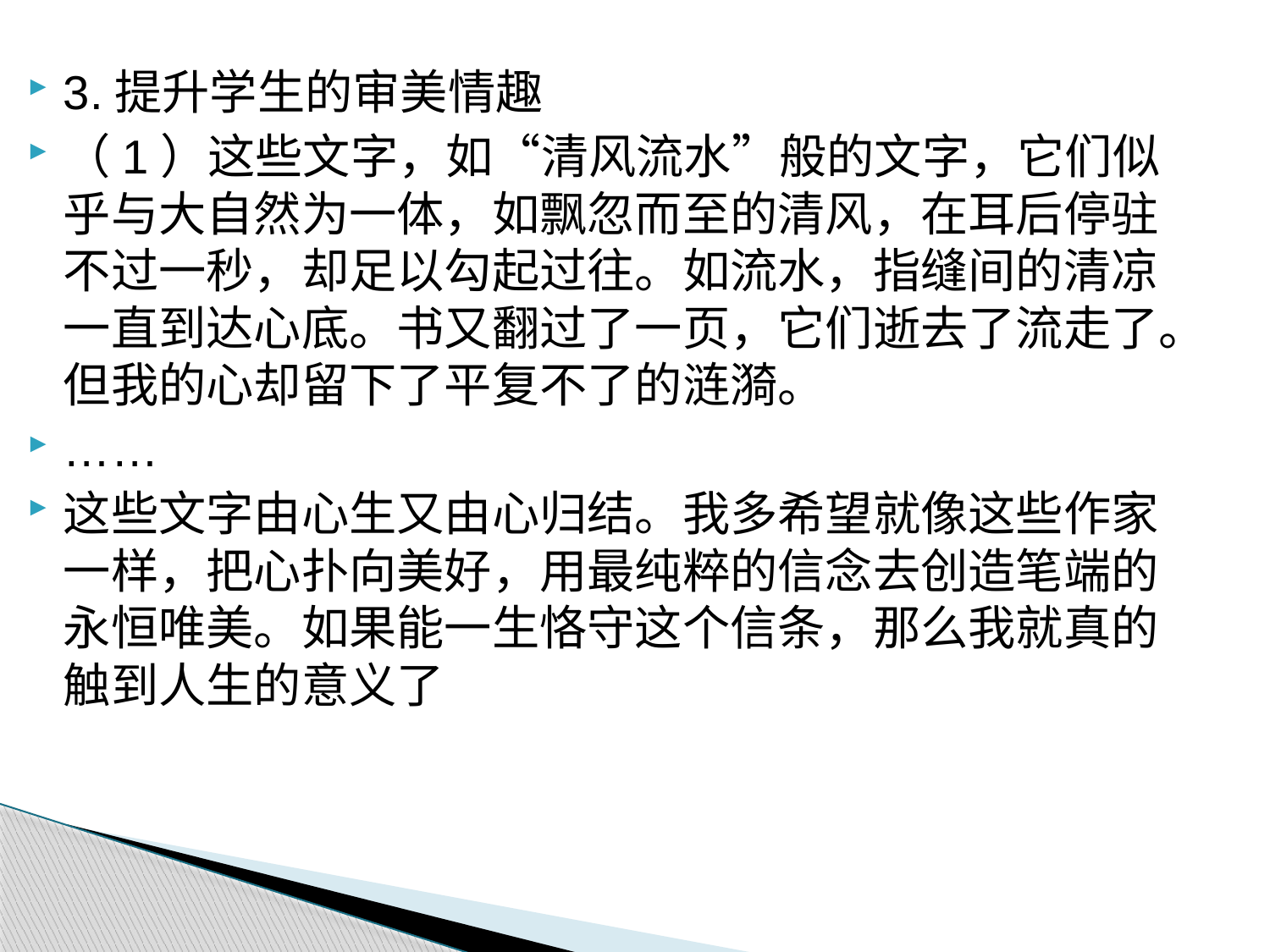

3.提升学生的审美情趣
（1）这些文字，如“清风流水”般的文字，它们似乎与大自然为一体，如飘忽而至的清风，在耳后停驻不过一秒，却足以勾起过往。如流水，指缝间的清凉一直到达心底。书又翻过了一页，它们逝去了流走了。但我的心却留下了平复不了的涟漪。
……
这些文字由心生又由心归结。我多希望就像这些作家一样，把心扑向美好，用最纯粹的信念去创造笔端的永恒唯美。如果能一生恪守这个信条，那么我就真的触到人生的意义了